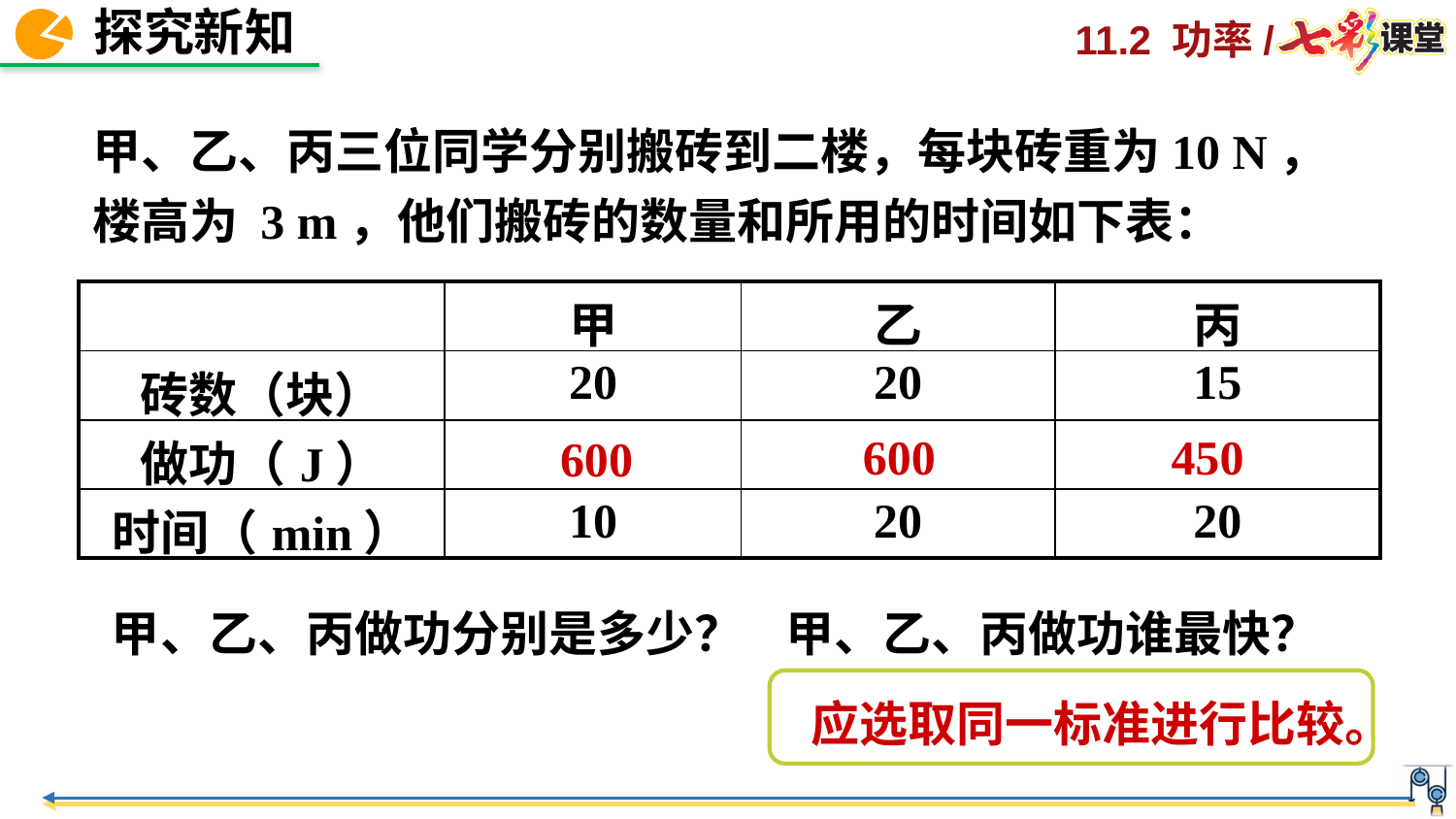

甲、乙、丙三位同学分别搬砖到二楼，每块砖重为10 N，楼高为 3 m，他们搬砖的数量和所用的时间如下表：
|  | 甲 | 乙 | 丙 |
| --- | --- | --- | --- |
| 砖数（块） | 20 | 20 | 15 |
| 做功（J） |  |  |  |
| 时间（min） | 10 | 20 | 20 |
600
450
600
甲、乙、丙做功分别是多少？
甲、乙、丙做功谁最快？
 应选取同一标准进行比较。